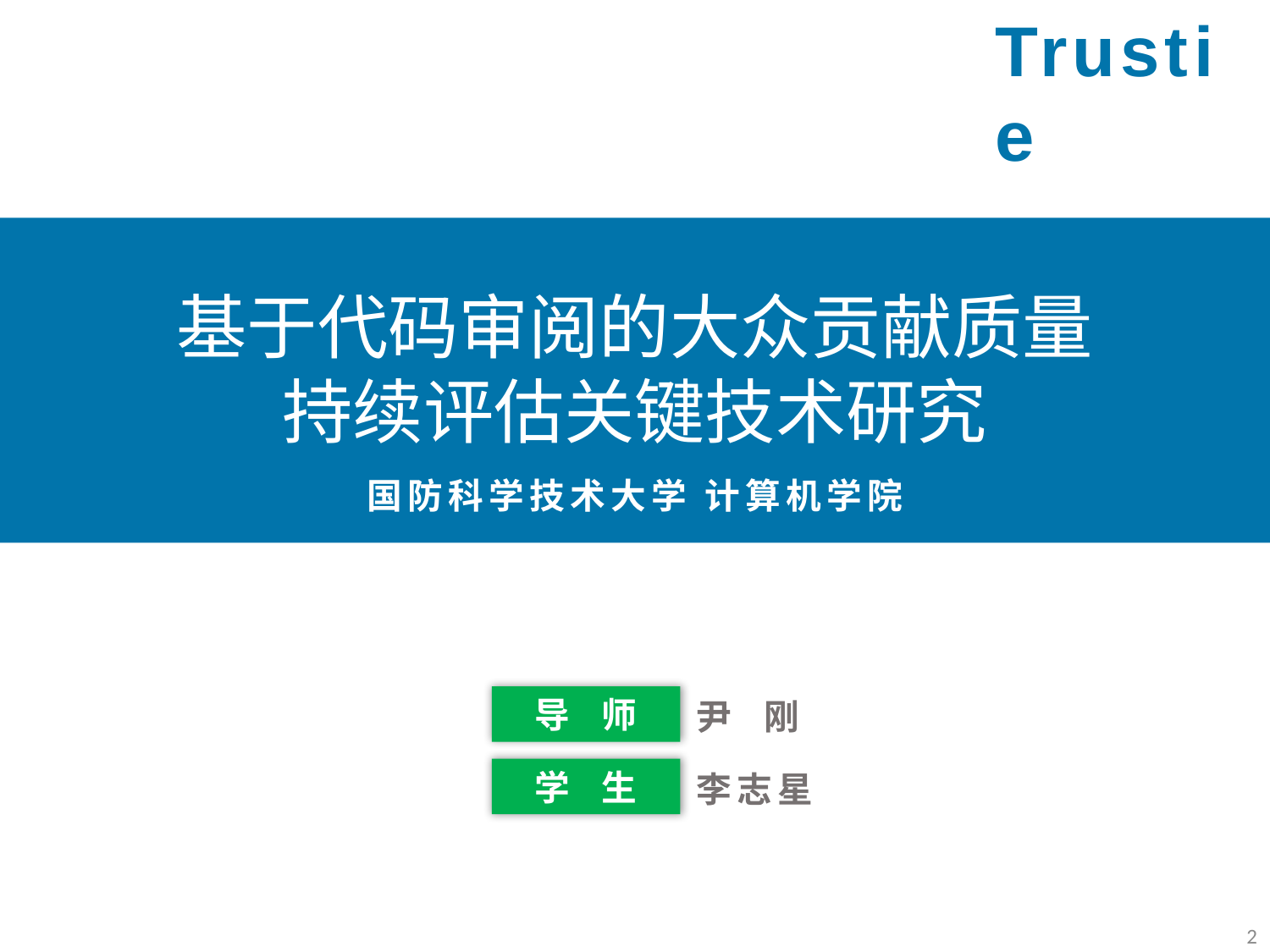

Trustie

基于代码审阅的大众贡献质量
持续评估关键技术研究
我们毕业啦
其实是答辩的标题地方
国防科学技术大学 计算机学院
导  师
尹  刚
学  生
李志星
2